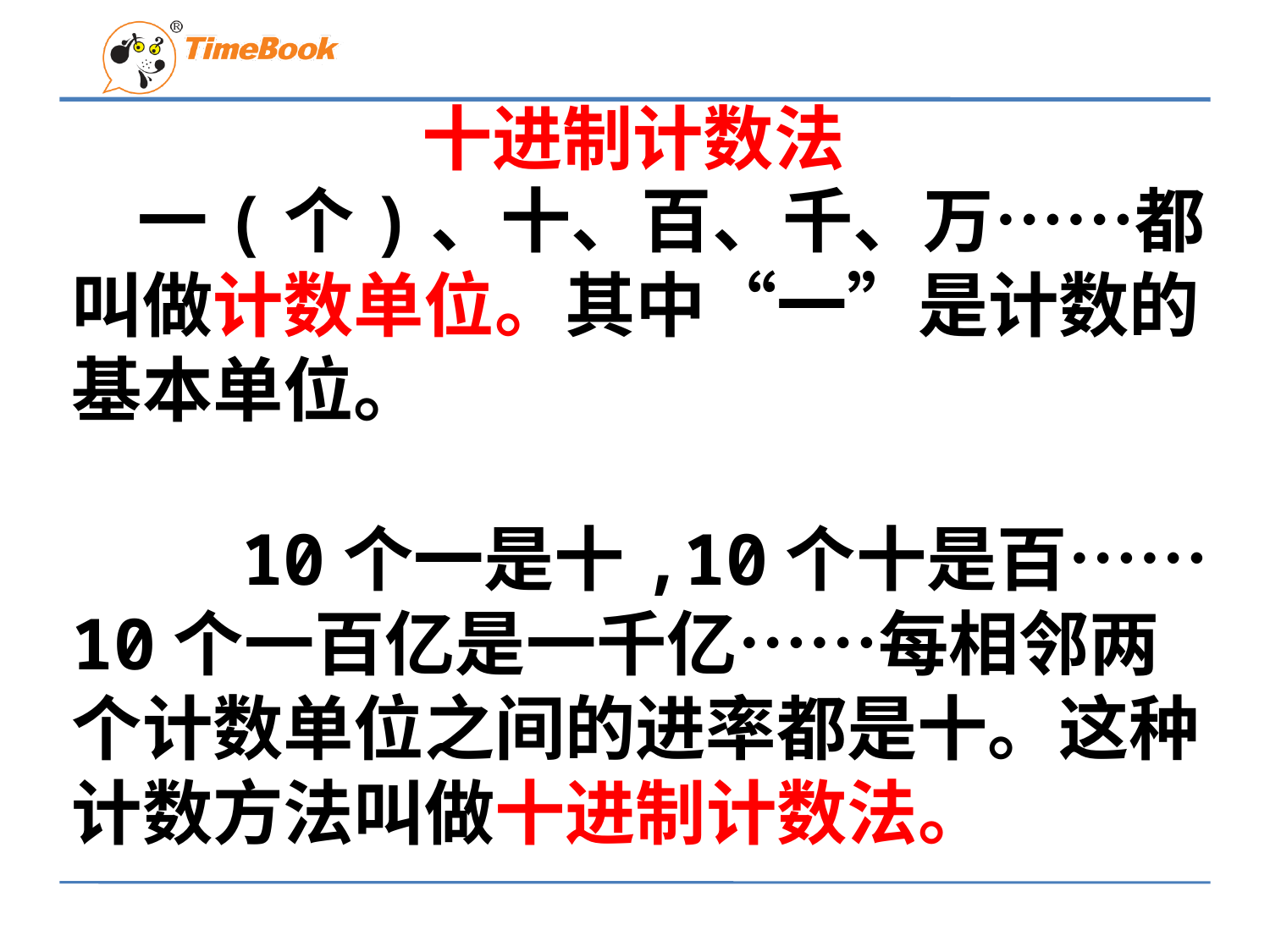

十进制计数法
    一(个)、十、百、千、万……都叫做计数单位。其中“一”是计数的基本单位。

    10个一是十,10个十是百……10个一百亿是一千亿……每相邻两个计数单位之间的进率都是十。这种计数方法叫做十进制计数法。